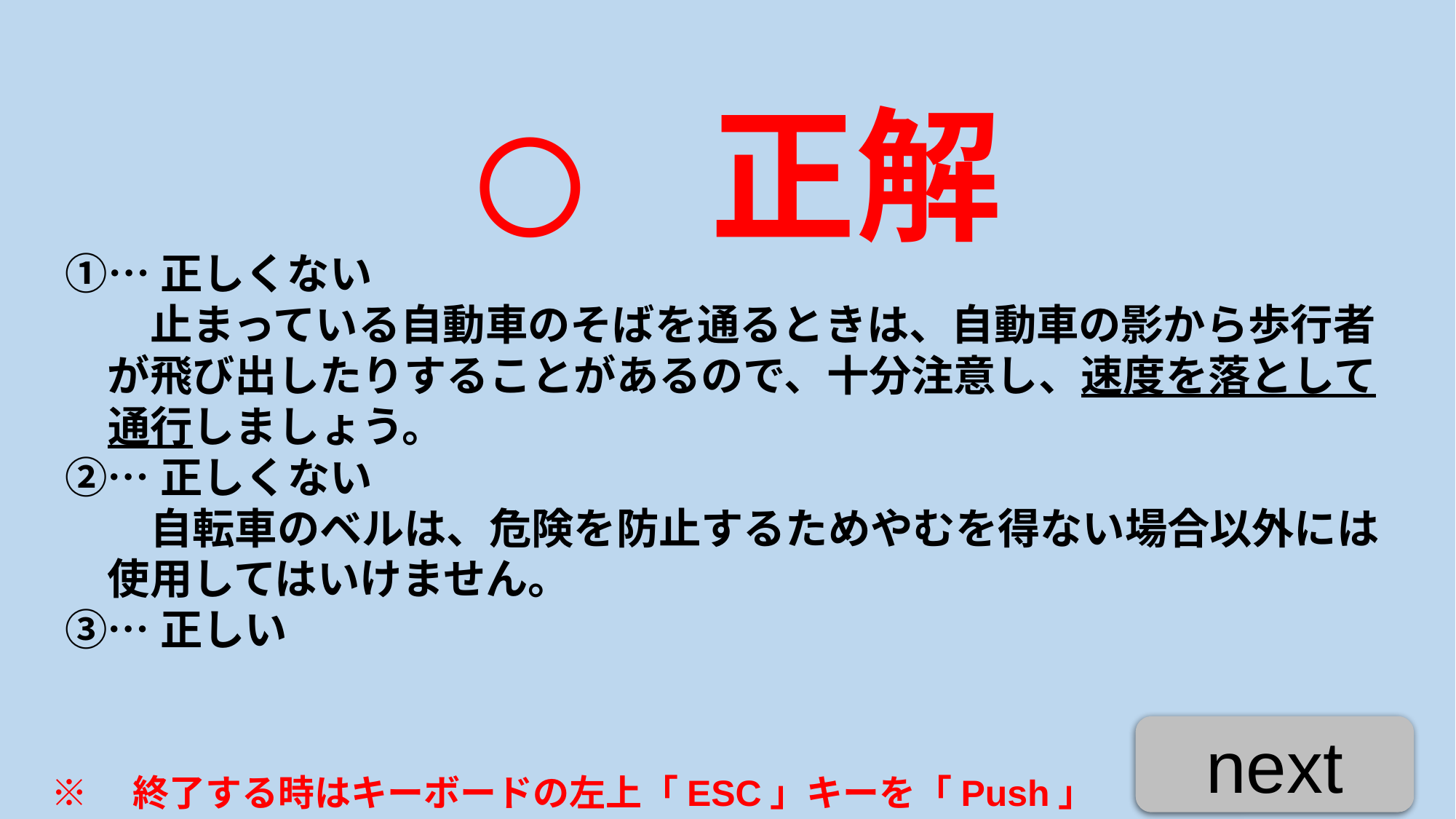

○
正解
①…正しくない
　　止まっている自動車のそばを通るときは、自動車の影から歩行者
　が飛び出したりすることがあるので、十分注意し、速度を落として
　通行しましょう。
②…正しくない
　　自転車のベルは、危険を防止するためやむを得ない場合以外には
　使用してはいけません。
③…正しい

next
※　終了する時はキーボードの左上「ESC」キーを「Push」